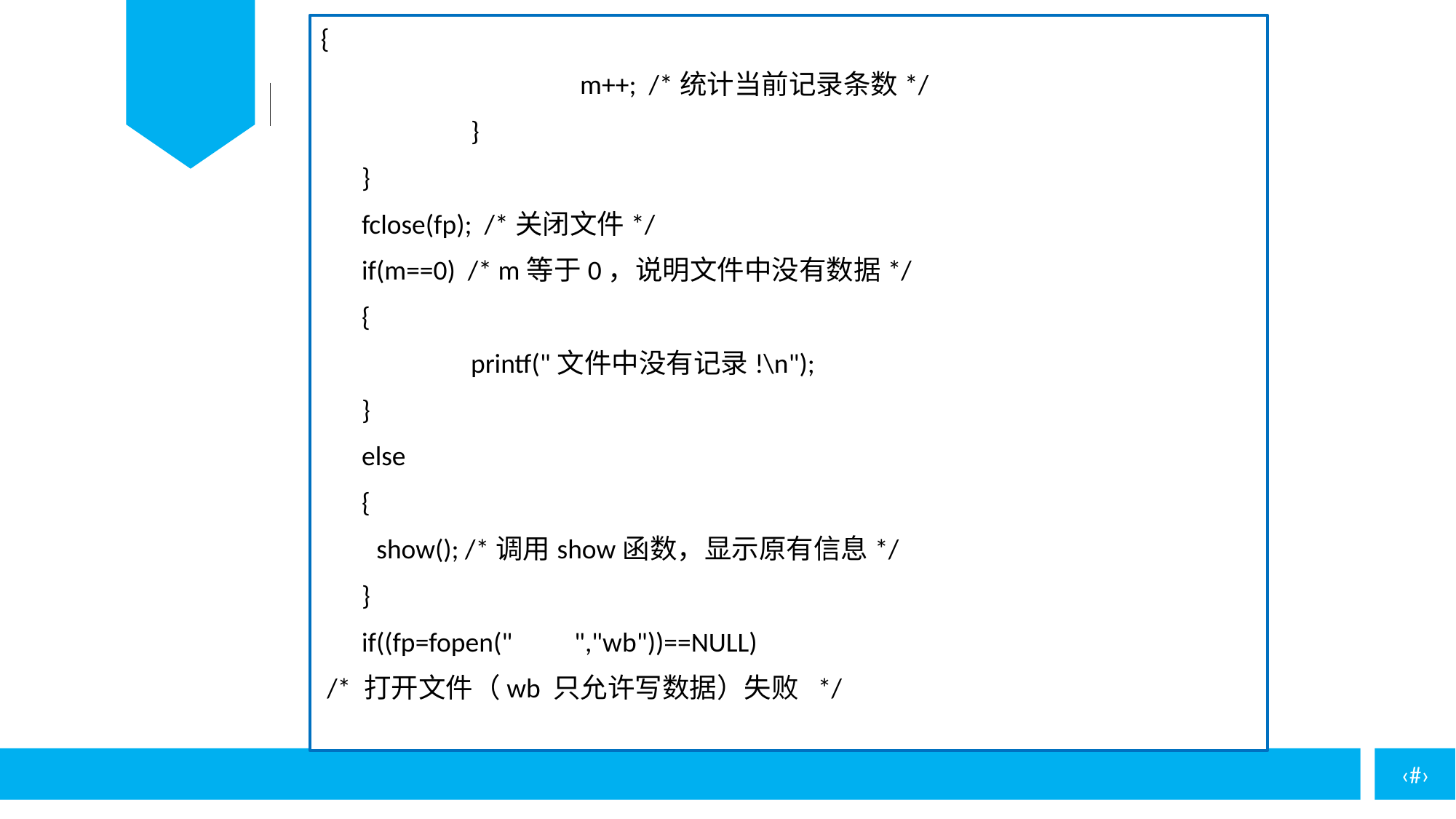

{
		  	m++;  /*统计当前记录条数*/
		}
  	}
  	fclose(fp);  /*关闭文件*/
  	if(m==0)  /* m等于0，说明文件中没有数据*/
  	{
	  	printf("文件中没有记录!\n");
	}
  	else
  	{
         show(); /*调用show函数，显示原有信息*/
  	}
  	if((fp=fopen("          ","wb"))==NULL)
 /* 打开文件（wb 只允许写数据）失败  */